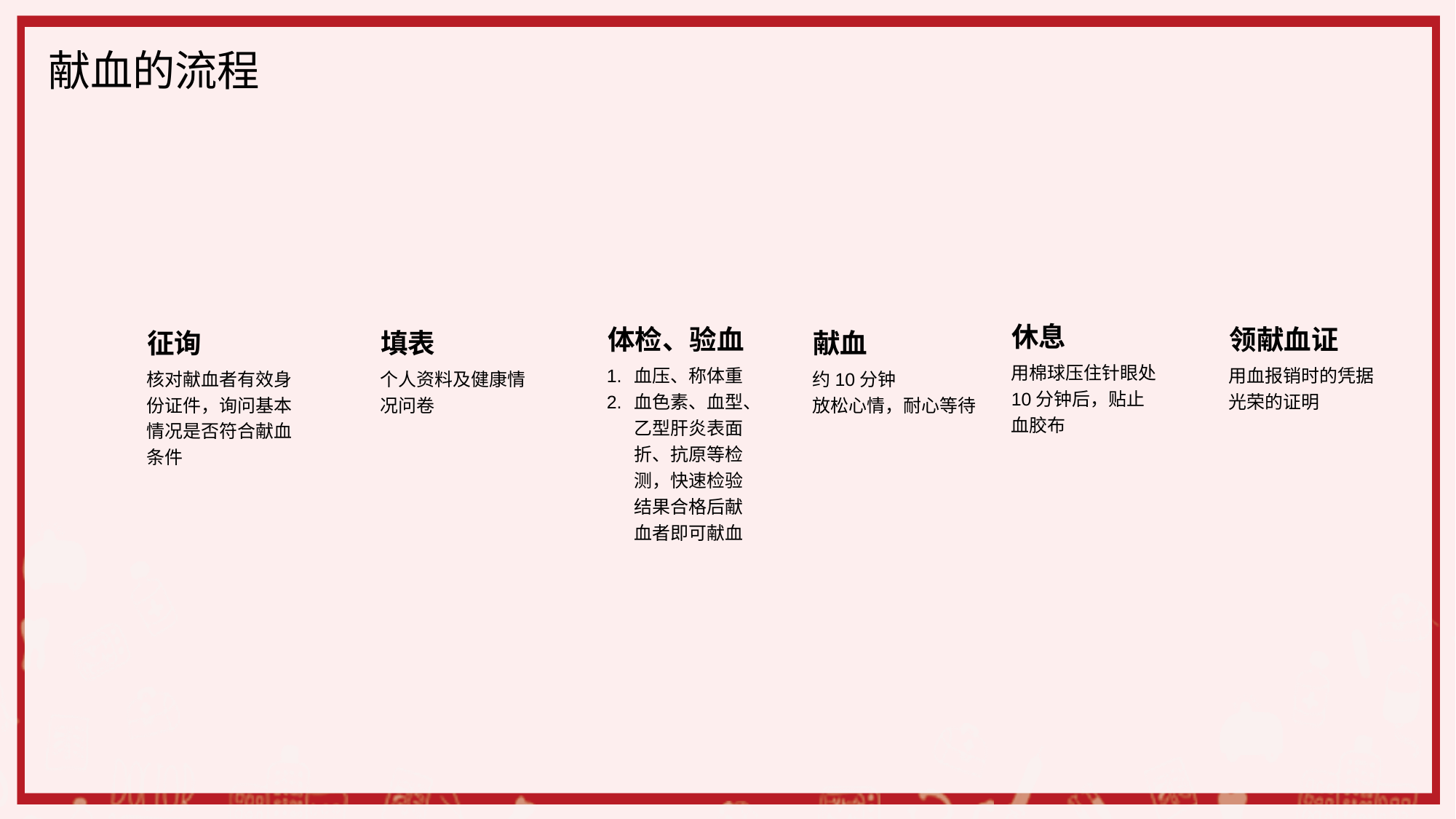

献血的流程
休息
体检、验血
领献血证
征询
填表
献血
用棉球压住针眼处10分钟后，贴止血胶布
血压、称体重
血色素、血型、乙型肝炎表面折、抗原等检测，快速检验结果合格后献血者即可献血
用血报销时的凭据
光荣的证明
核对献血者有效身份证件，询问基本情况是否符合献血条件
个人资料及健康情况问卷
约10分钟
放松心情，耐心等待